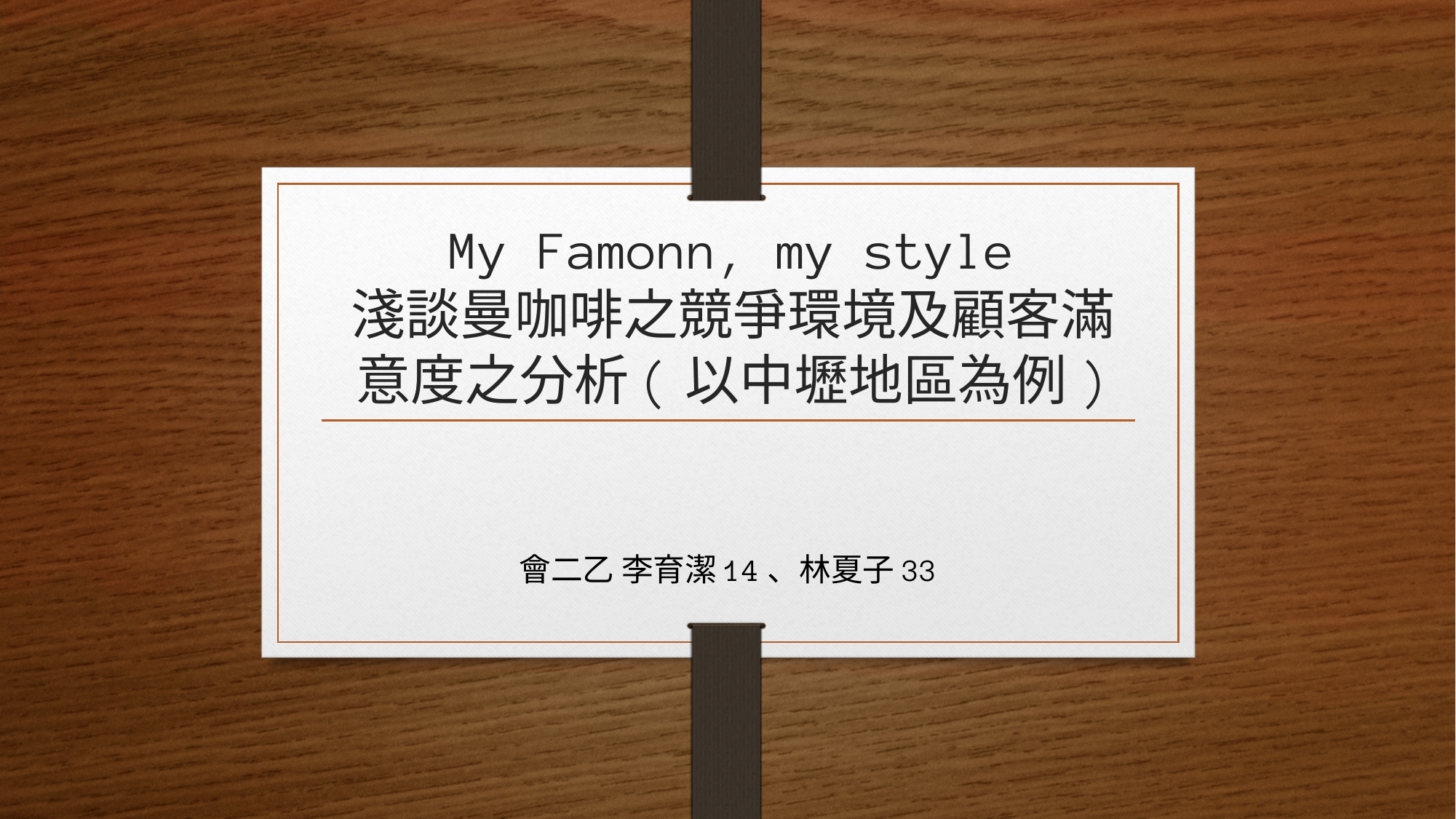

# My Famonn, my style 淺談曼咖啡之競爭環境及顧客滿意度之分析(以中壢地區為例)

會二乙 李育潔14、林夏子33